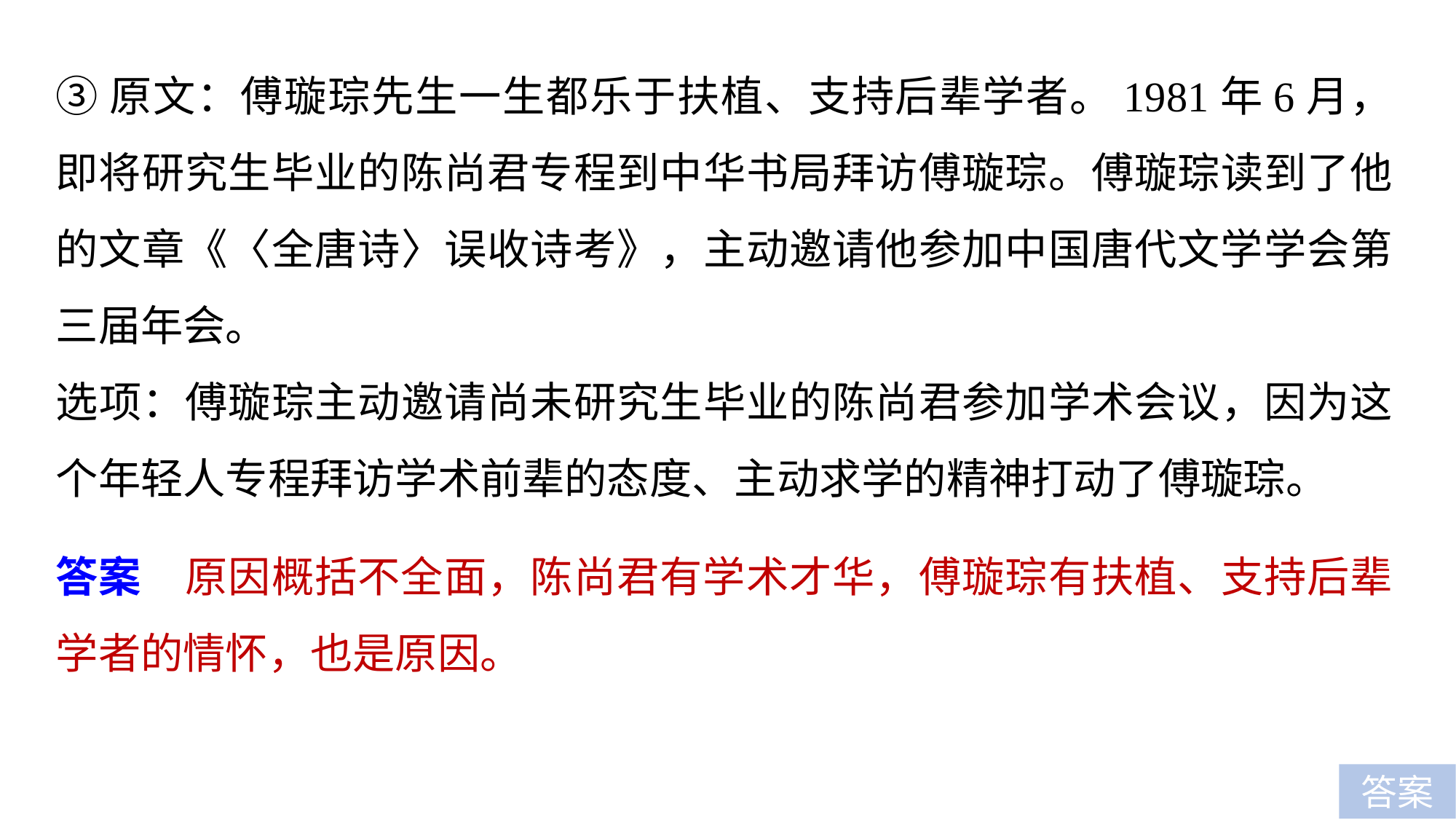

③原文：傅璇琮先生一生都乐于扶植、支持后辈学者。1981年6月，即将研究生毕业的陈尚君专程到中华书局拜访傅璇琮。傅璇琮读到了他的文章《〈全唐诗〉误收诗考》，主动邀请他参加中国唐代文学学会第三届年会。
选项：傅璇琮主动邀请尚未研究生毕业的陈尚君参加学术会议，因为这个年轻人专程拜访学术前辈的态度、主动求学的精神打动了傅璇琮。
答案　原因概括不全面，陈尚君有学术才华，傅璇琮有扶植、支持后辈学者的情怀，也是原因。
答案